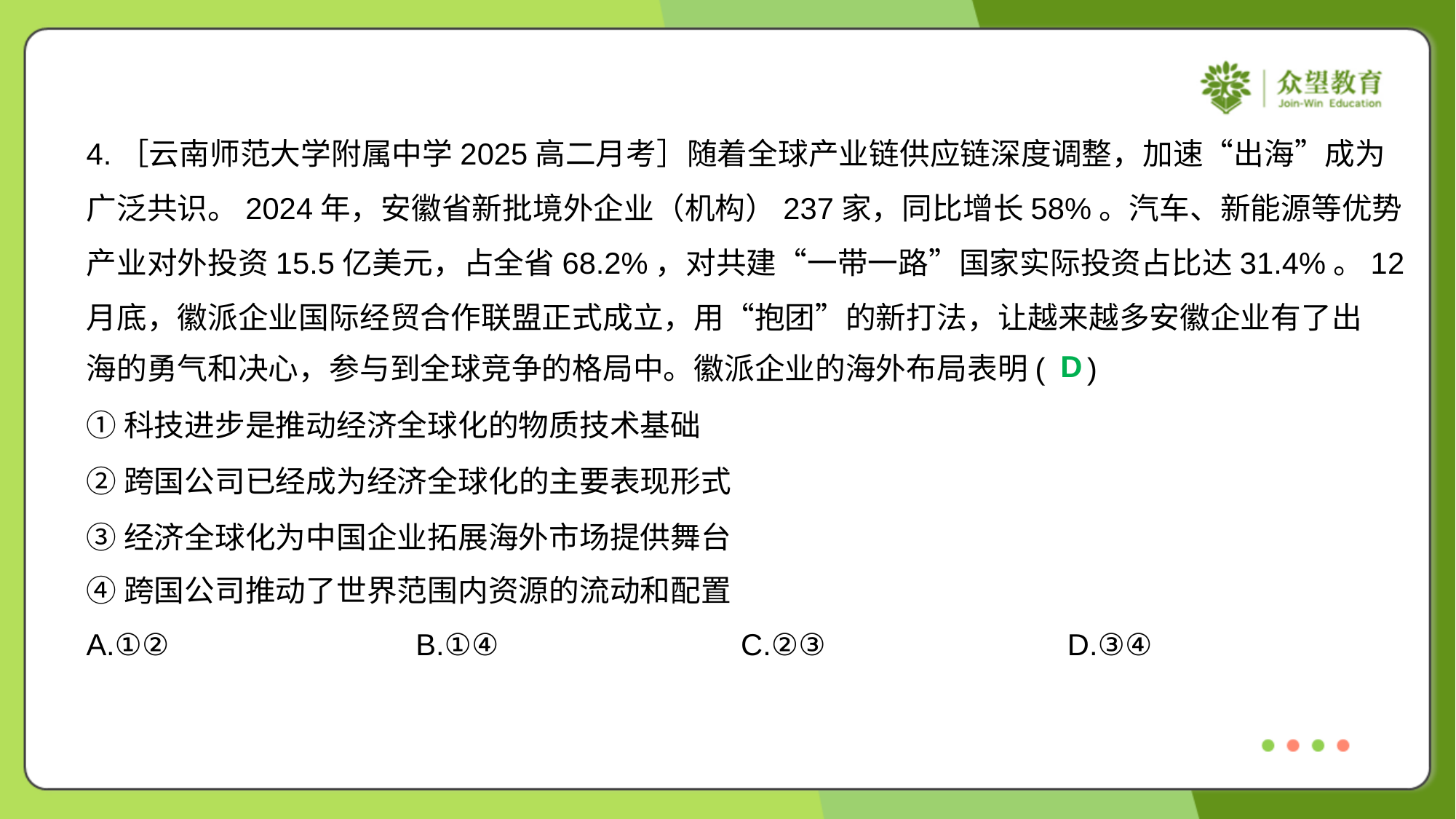

4.［云南师范大学附属中学2025高二月考］随着全球产业链供应链深度调整，加速“出海”成为
广泛共识。2024年，安徽省新批境外企业（机构）237家，同比增长58%。汽车、新能源等优势
产业对外投资15.5亿美元，占全省68.2%，对共建“一带一路”国家实际投资占比达31.4%。12
月底，徽派企业国际经贸合作联盟正式成立，用“抱团”的新打法，让越来越多安徽企业有了出
海的勇气和决心，参与到全球竞争的格局中。徽派企业的海外布局表明(     )
D
①科技进步是推动经济全球化的物质技术基础
②跨国公司已经成为经济全球化的主要表现形式
③经济全球化为中国企业拓展海外市场提供舞台
④跨国公司推动了世界范围内资源的流动和配置
A.①②	B.①④	C.②③	D.③④